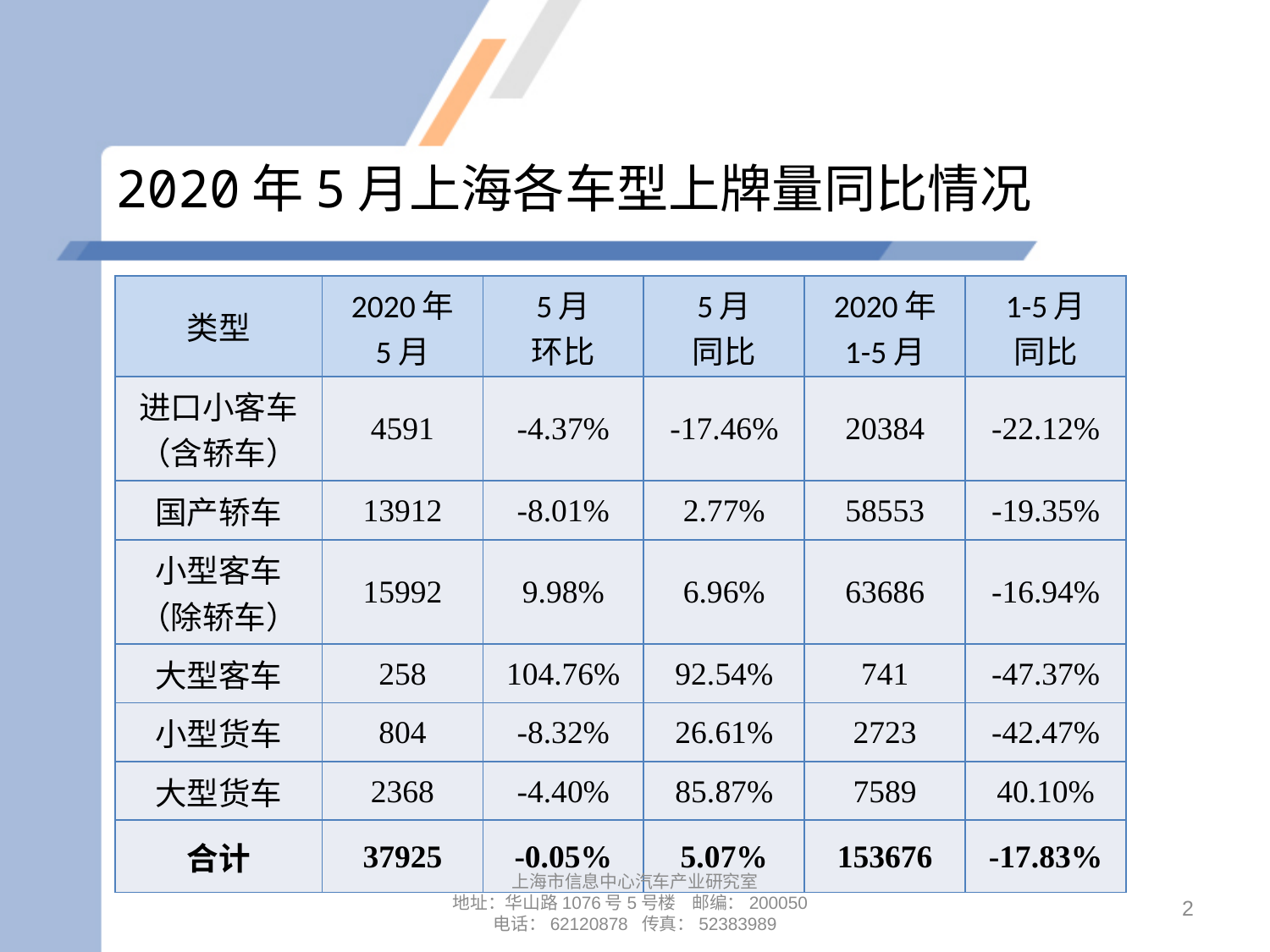

# 2020年5月上海各车型上牌量同比情况

| 类型 | 2020年 5月 | 5月 环比 | 5月 同比 | 2020年 1-5月 | 1-5月 同比 |
| --- | --- | --- | --- | --- | --- |
| 进口小客车 （含轿车） | 4591 | -4.37% | -17.46% | 20384 | -22.12% |
| 国产轿车 | 13912 | -8.01% | 2.77% | 58553 | -19.35% |
| 小型客车 （除轿车） | 15992 | 9.98% | 6.96% | 63686 | -16.94% |
| 大型客车 | 258 | 104.76% | 92.54% | 741 | -47.37% |
| 小型货车 | 804 | -8.32% | 26.61% | 2723 | -42.47% |
| 大型货车 | 2368 | -4.40% | 85.87% | 7589 | 40.10% |
| 合计 | 37925 | -0.05% | 5.07% | 153676 | -17.83% |
上海市信息中心汽车产业研究室
地址：华山路1076号5号楼    邮编：200050
电话：62120878  传真：52383989

2